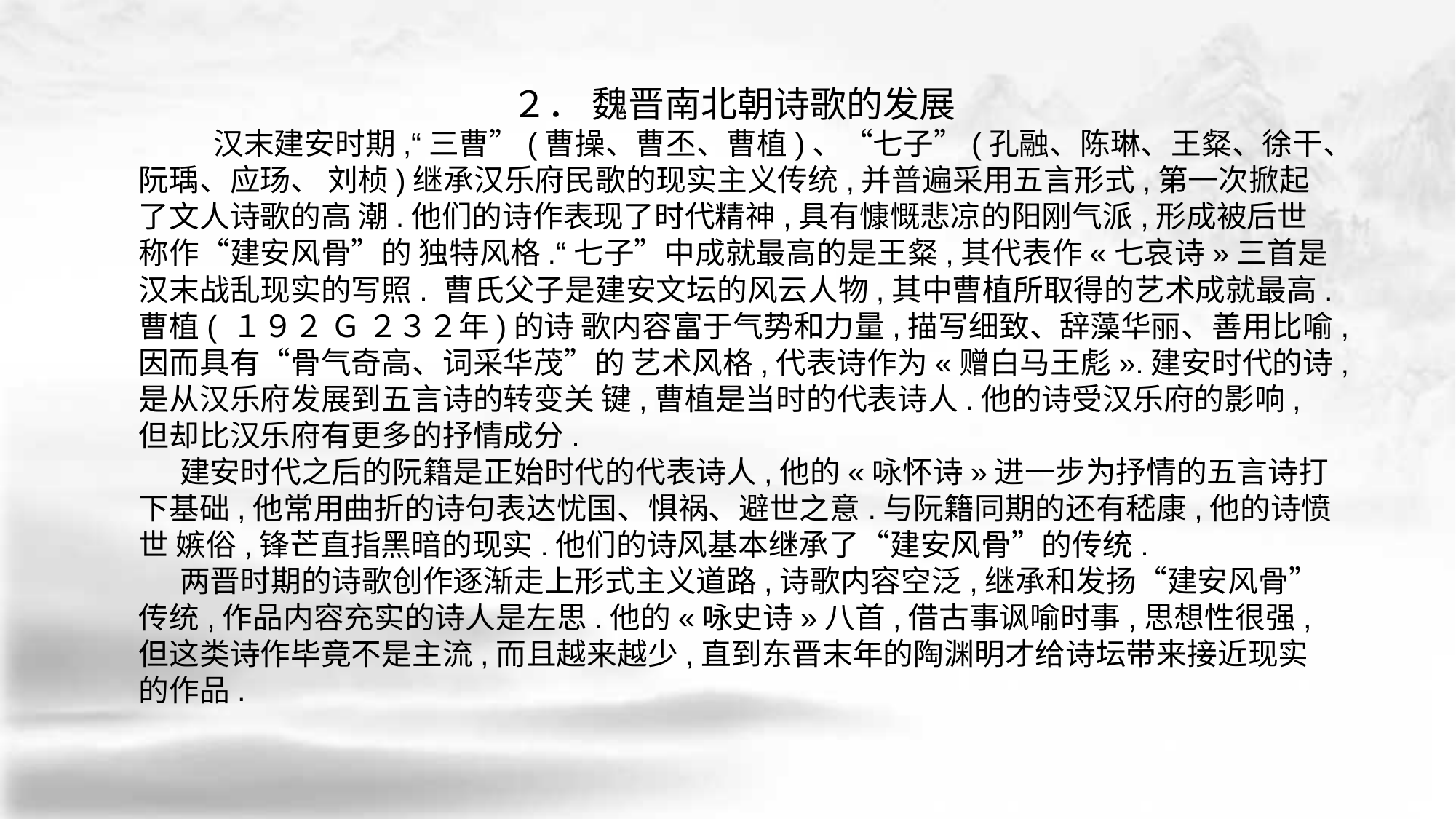

２． 魏晋南北朝诗歌的发展
          汉末建安时期,“三曹”(曹操、曹丕、曹植)、“七子”(孔融、陈琳、王粲、徐干、阮瑀、应玚、 刘桢)继承汉乐府民歌的现实主义传统,并普遍采用五言形式,第一次掀起了文人诗歌的高 潮.他们的诗作表现了时代精神,具有慷慨悲凉的阳刚气派,形成被后世称作“建安风骨”的 独特风格.“七子”中成就最高的是王粲,其代表作«七哀诗»三首是汉末战乱现实的写照. 曹氏父子是建安文坛的风云人物,其中曹植所取得的艺术成就最高.曹植( １９２ Ｇ ２３２年)的诗 歌内容富于气势和力量,描写细致、辞藻华丽、善用比喻,因而具有“骨气奇高、词采华茂”的 艺术风格,代表诗作为«赠白马王彪».建安时代的诗,是从汉乐府发展到五言诗的转变关 键,曹植是当时的代表诗人.他的诗受汉乐府的影响,但却比汉乐府有更多的抒情成分.
     建安时代之后的阮籍是正始时代的代表诗人,他的«咏怀诗»进一步为抒情的五言诗打 下基础,他常用曲折的诗句表达忧国、惧祸、避世之意.与阮籍同期的还有嵇康,他的诗愤世 嫉俗,锋芒直指黑暗的现实.他们的诗风基本继承了“建安风骨”的传统.
     两晋时期的诗歌创作逐渐走上形式主义道路,诗歌内容空泛,继承和发扬“建安风骨”传统,作品内容充实的诗人是左思.他的«咏史诗»八首,借古事讽喻时事,思想性很强,但这类诗作毕竟不是主流,而且越来越少,直到东晋末年的陶渊明才给诗坛带来接近现实的作品.